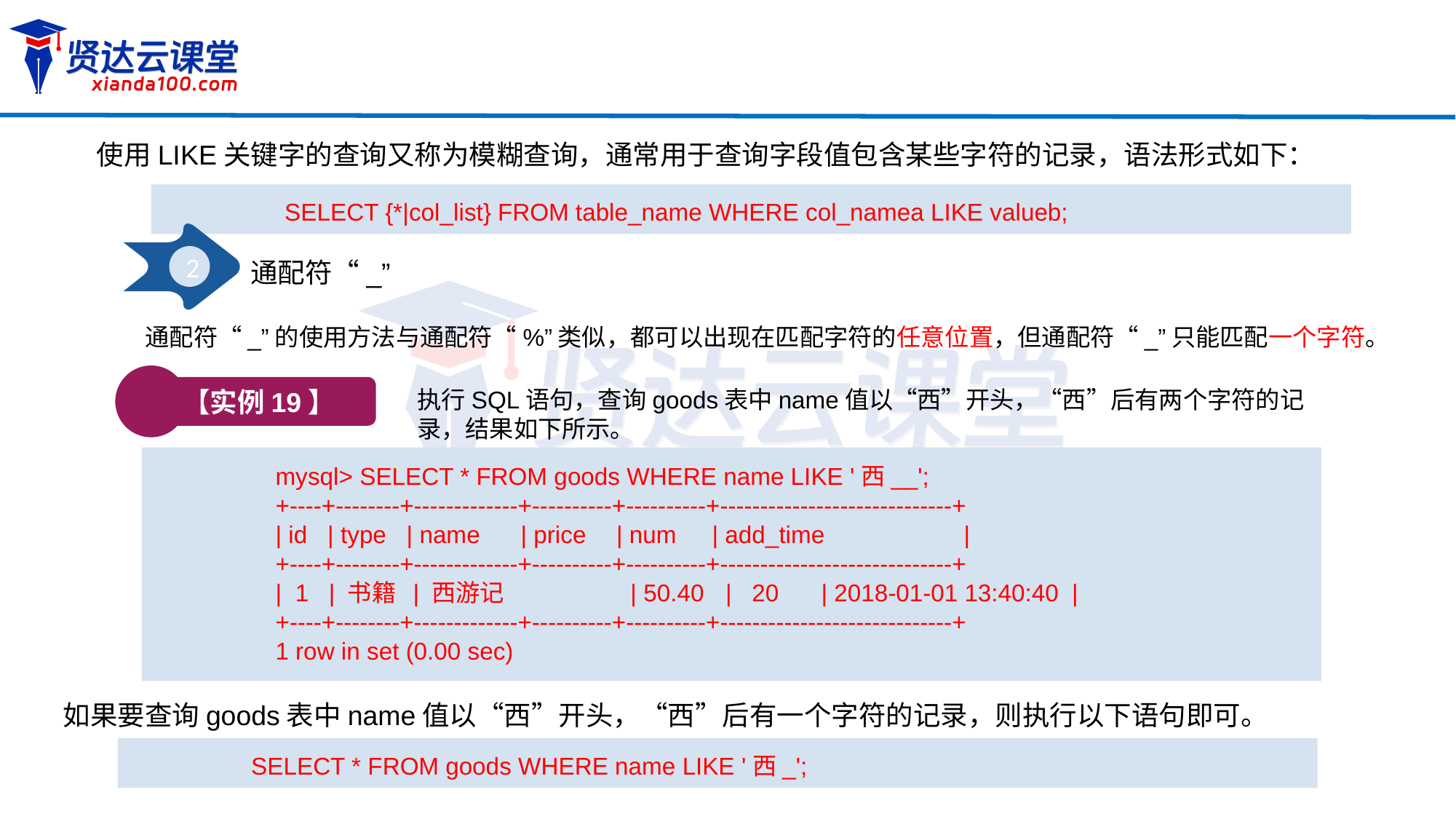

使用LIKE关键字的查询又称为模糊查询，通常用于查询字段值包含某些字符的记录，语法形式如下：
SELECT {*|col_list} FROM table_name WHERE col_namea LIKE valueb;

2
通配符“_”
通配符“_”的使用方法与通配符“%”类似，都可以出现在匹配字符的任意位置，但通配符“_”只能匹配一个字符。

【实例19】
执行SQL语句，查询goods表中name值以“西”开头，“西”后有两个字符的记录，结果如下所示。

mysql> SELECT * FROM goods WHERE name LIKE '西__';
+----+--------+-------------+----------+----------+-----------------------------+
| id   | type   | name	    | price	  | num	| add_time   	     |
+----+--------+-------------+----------+----------+-----------------------------+
|  1   | 书籍  | 西游记	    | 50.40	  |   20	| 2018-01-01 13:40:40  |
+----+--------+-------------+----------+----------+-----------------------------+
1 row in set (0.00 sec)
如果要查询goods表中name值以“西”开头，“西”后有一个字符的记录，则执行以下语句即可。
SELECT * FROM goods WHERE name LIKE '西_';